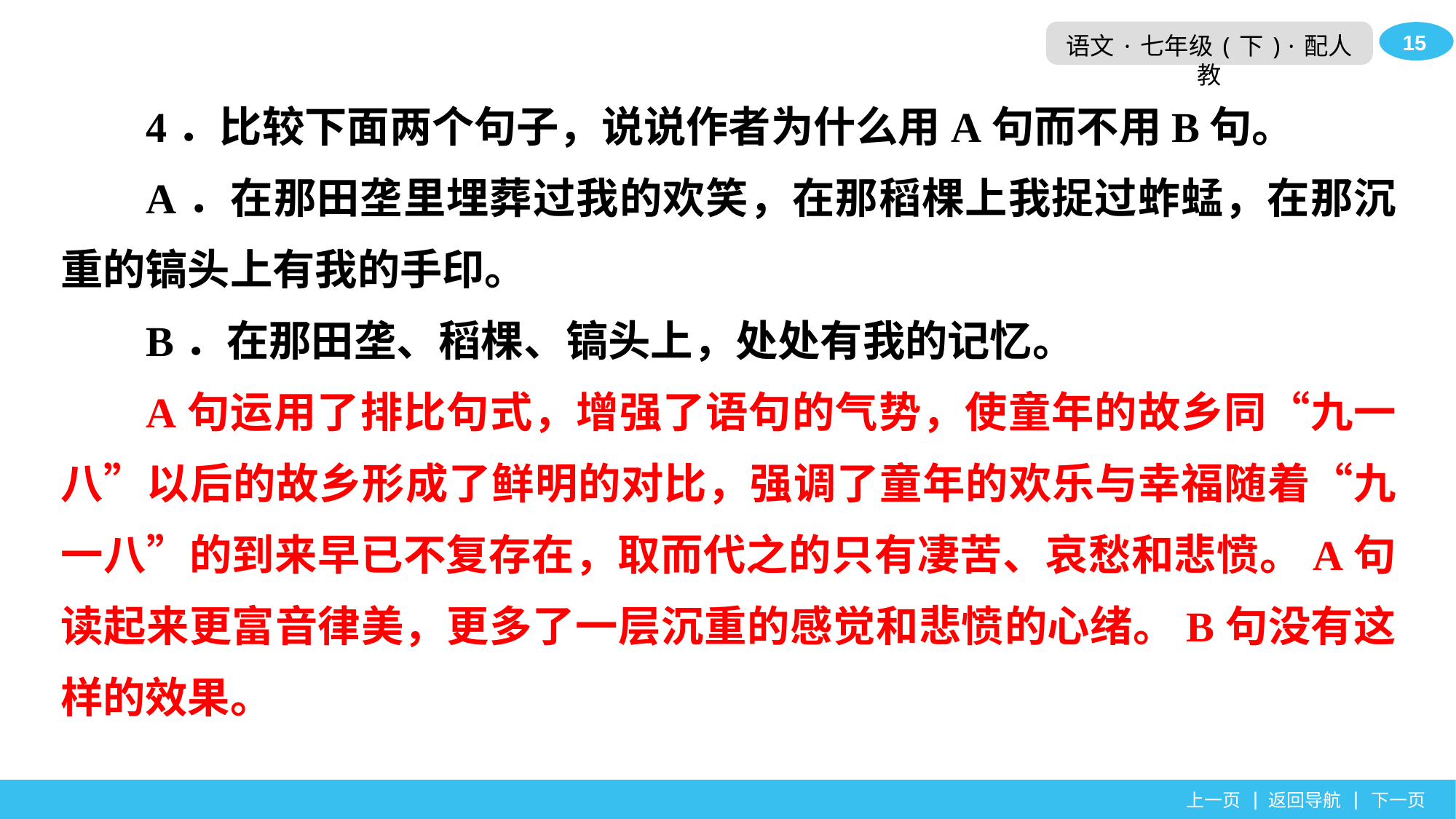

4．比较下面两个句子，说说作者为什么用A句而不用B句。
A．在那田垄里埋葬过我的欢笑，在那稻棵上我捉过蚱蜢，在那沉重的镐头上有我的手印。
B．在那田垄、稻棵、镐头上，处处有我的记忆。
A句运用了排比句式，增强了语句的气势，使童年的故乡同“九一八”以后的故乡形成了鲜明的对比，强调了童年的欢乐与幸福随着“九一八”的到来早已不复存在，取而代之的只有凄苦、哀愁和悲愤。A句读起来更富音律美，更多了一层沉重的感觉和悲愤的心绪。B句没有这样的效果。